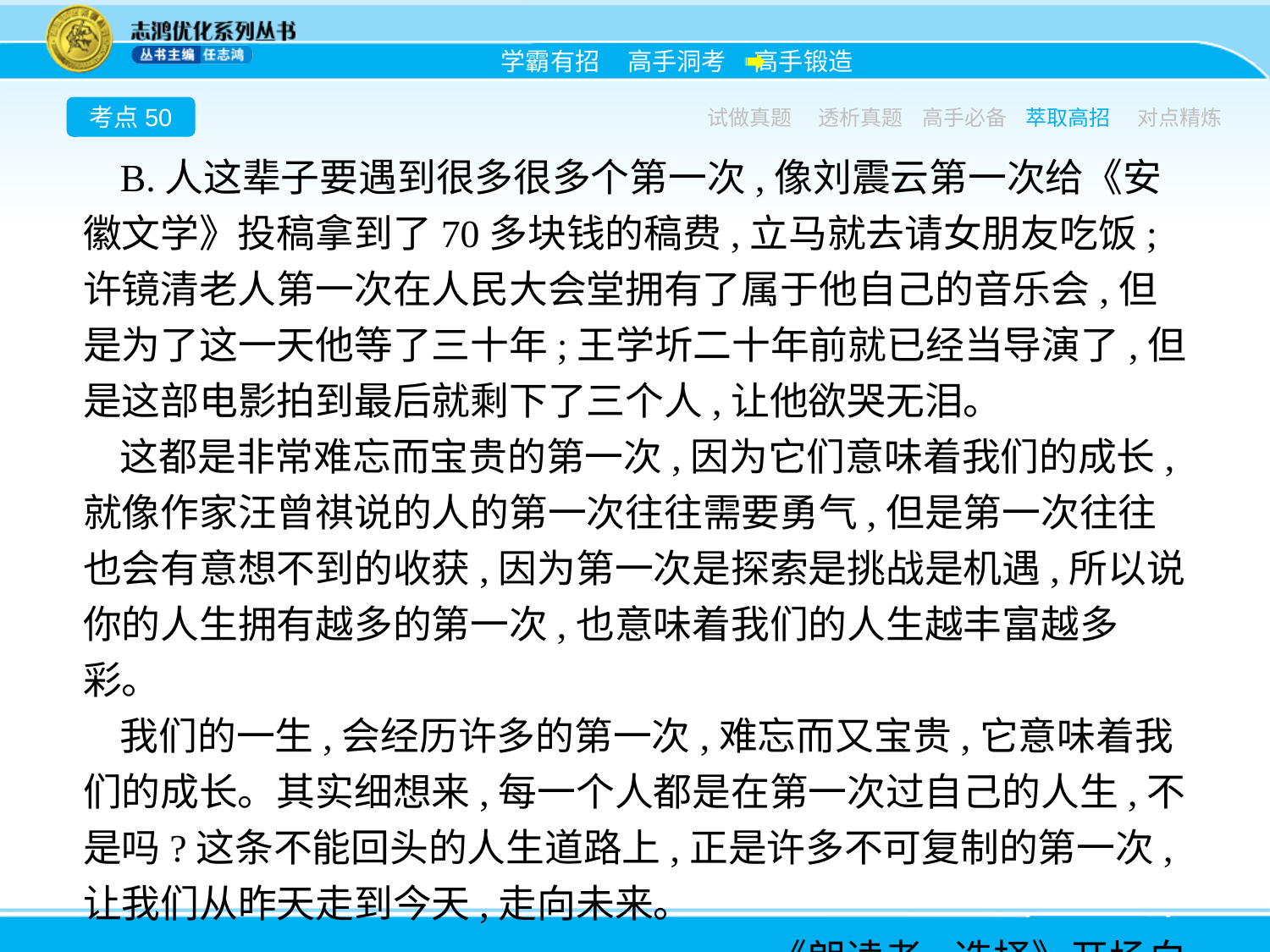

考点50
试做真题
透析真题
高手必备
萃取高招
对点精炼
B.人这辈子要遇到很多很多个第一次,像刘震云第一次给《安徽文学》投稿拿到了70多块钱的稿费,立马就去请女朋友吃饭;许镜清老人第一次在人民大会堂拥有了属于他自己的音乐会,但是为了这一天他等了三十年;王学圻二十年前就已经当导演了,但是这部电影拍到最后就剩下了三个人,让他欲哭无泪。
这都是非常难忘而宝贵的第一次,因为它们意味着我们的成长,就像作家汪曾祺说的人的第一次往往需要勇气,但是第一次往往也会有意想不到的收获,因为第一次是探索是挑战是机遇,所以说你的人生拥有越多的第一次,也意味着我们的人生越丰富越多彩。
我们的一生,会经历许多的第一次,难忘而又宝贵,它意味着我们的成长。其实细想来,每一个人都是在第一次过自己的人生,不是吗?这条不能回头的人生道路上,正是许多不可复制的第一次,让我们从昨天走到今天,走向未来。
——《朗读者·选择》开场白